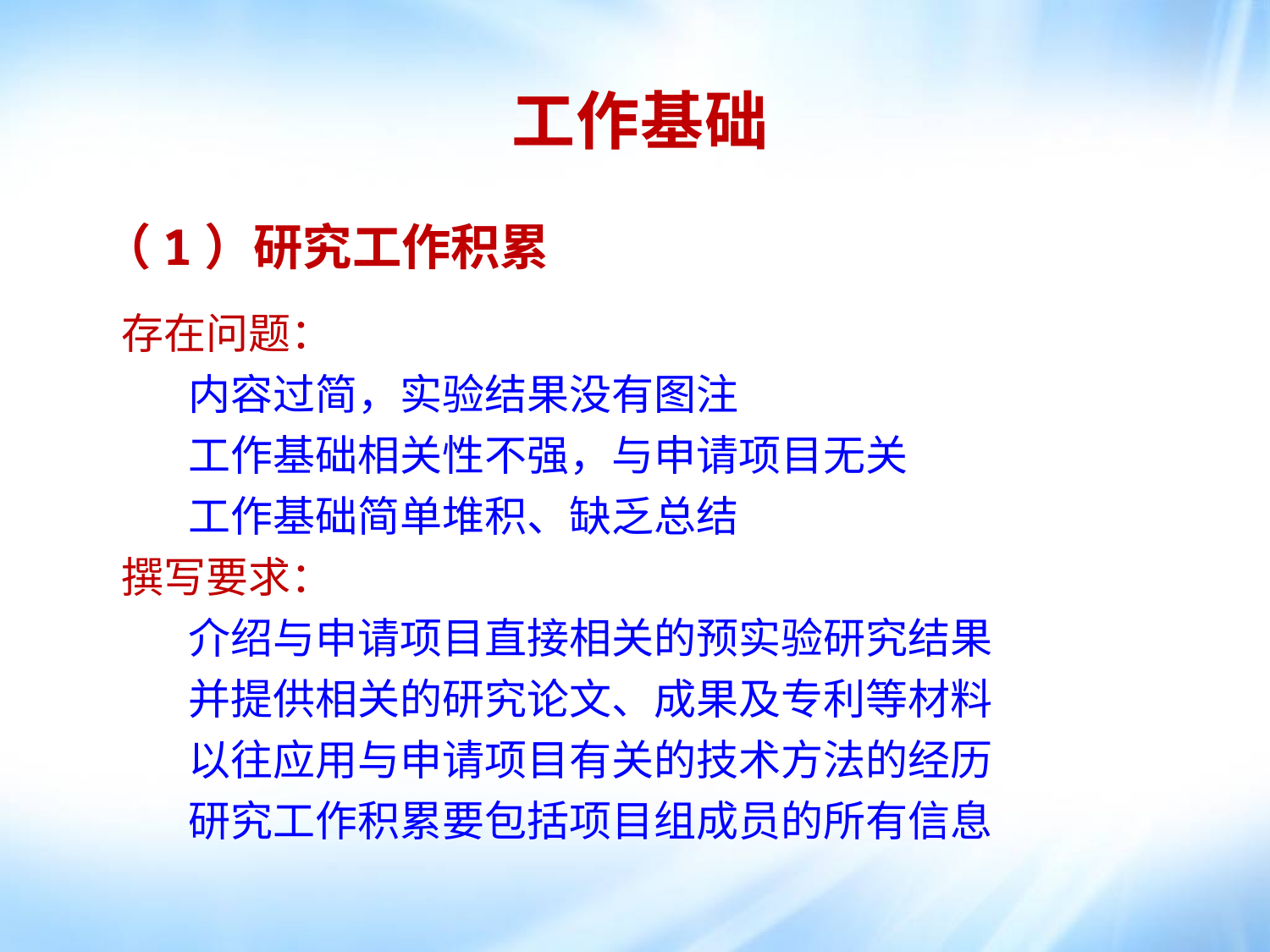

工作基础
（1）研究工作积累
 存在问题：
        内容过简，实验结果没有图注
        工作基础相关性不强，与申请项目无关
        工作基础简单堆积、缺乏总结
 撰写要求：
        介绍与申请项目直接相关的预实验研究结果
        并提供相关的研究论文、成果及专利等材料
        以往应用与申请项目有关的技术方法的经历
        研究工作积累要包括项目组成员的所有信息